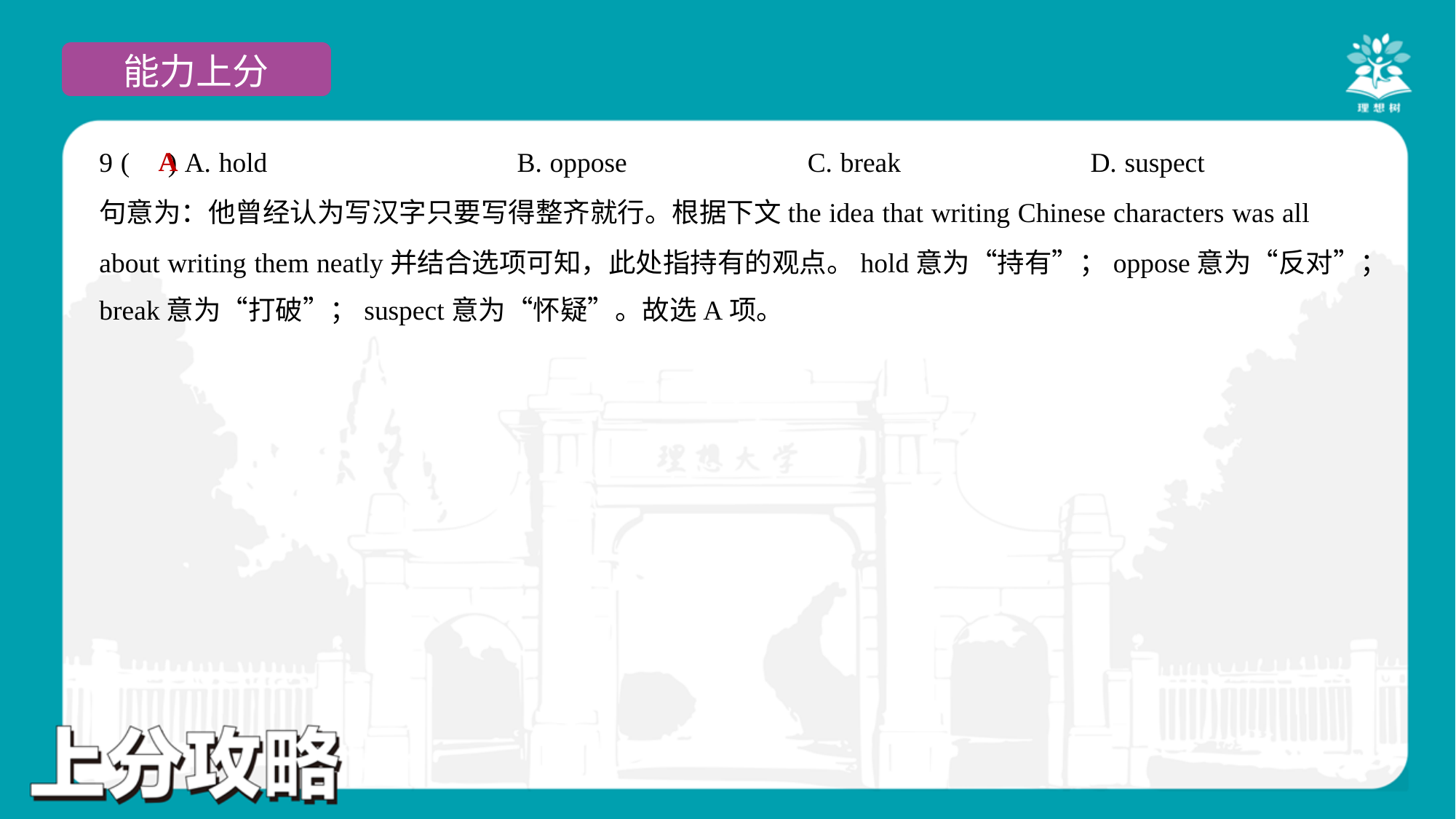

A
9 (     ) A. hold	B. oppose	C. break	D. suspect
句意为：他曾经认为写汉字只要写得整齐就行。根据下文the idea that writing Chinese characters was all
about writing them neatly并结合选项可知，此处指持有的观点。hold意为“持有”；oppose意为“反对”；
break意为“打破”；suspect意为“怀疑”。故选A项。